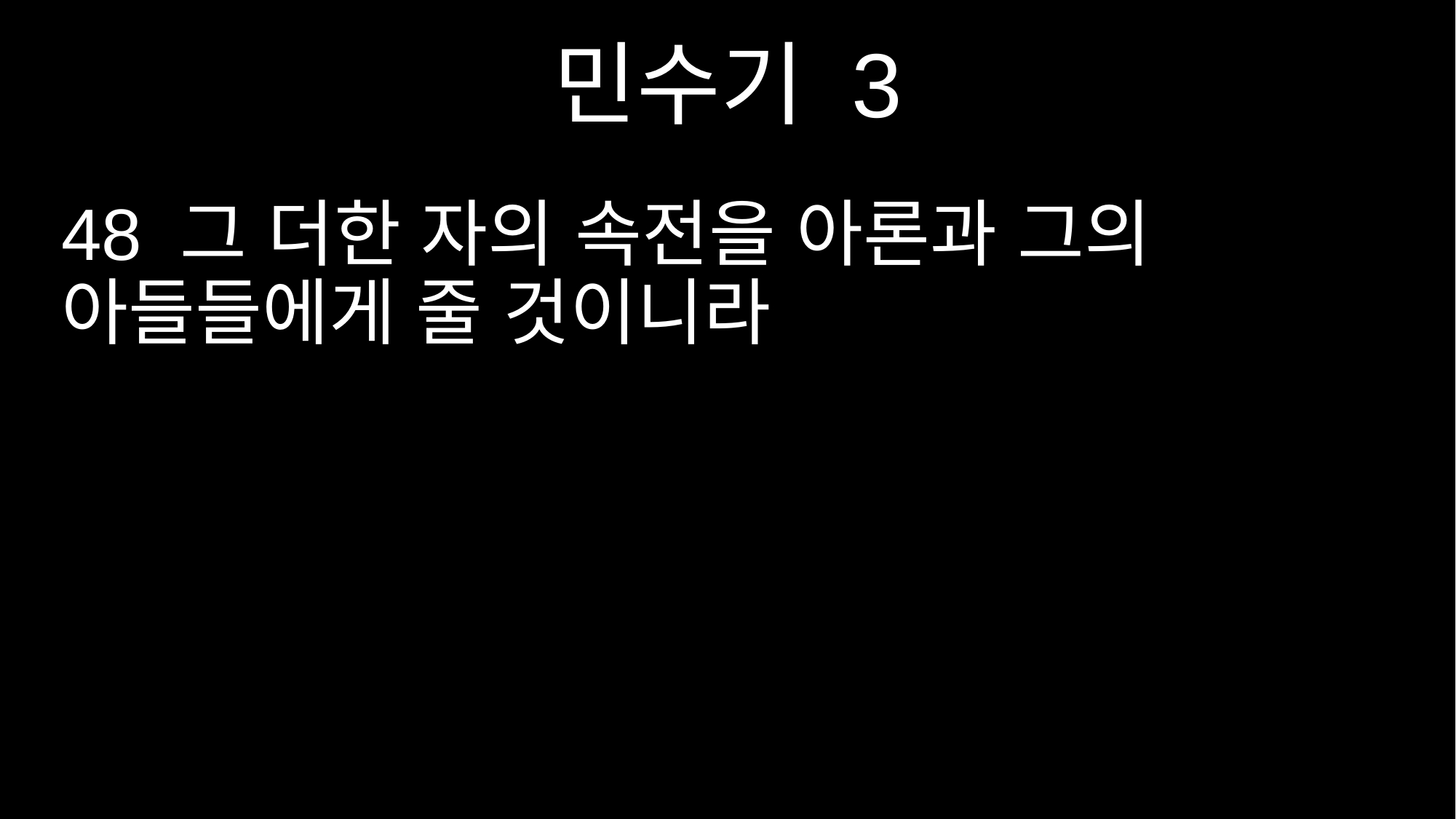

민수기 3
48 그 더한 자의 속전을 아론과 그의 아들들에게 줄 것이니라